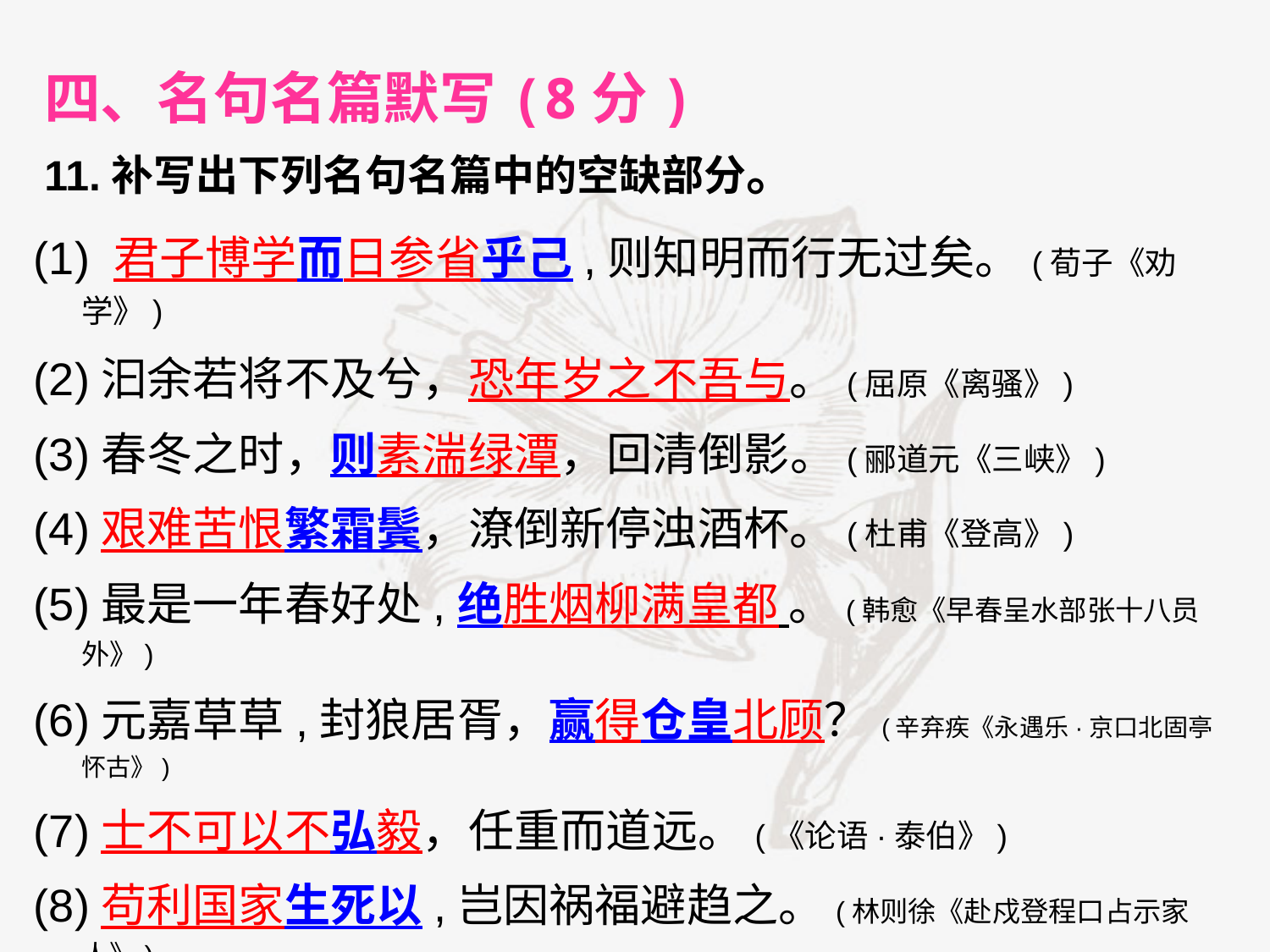

四、名句名篇默写(8分)
11.补写出下列名句名篇中的空缺部分。
(1) 君子博学而日参省乎己,则知明而行无过矣。(荀子《劝学》)
(2)汩余若将不及兮，恐年岁之不吾与。(屈原《离骚》)
(3)春冬之时，则素湍绿潭，回清倒影。(郦道元《三峡》)
(4)艰难苦恨繁霜鬓，潦倒新停浊酒杯。(杜甫《登高》)
(5)最是一年春好处,绝胜烟柳满皇都 。(韩愈《早春呈水部张十八员外》)
(6)元嘉草草,封狼居胥，赢得仓皇北顾？(辛弃疾《永遇乐·京口北固亭怀古》)
(7)士不可以不弘毅，任重而道远。(《论语·泰伯》)
(8)苟利国家生死以,岂因祸福避趋之。(林则徐《赴戍登程口占示家人》)